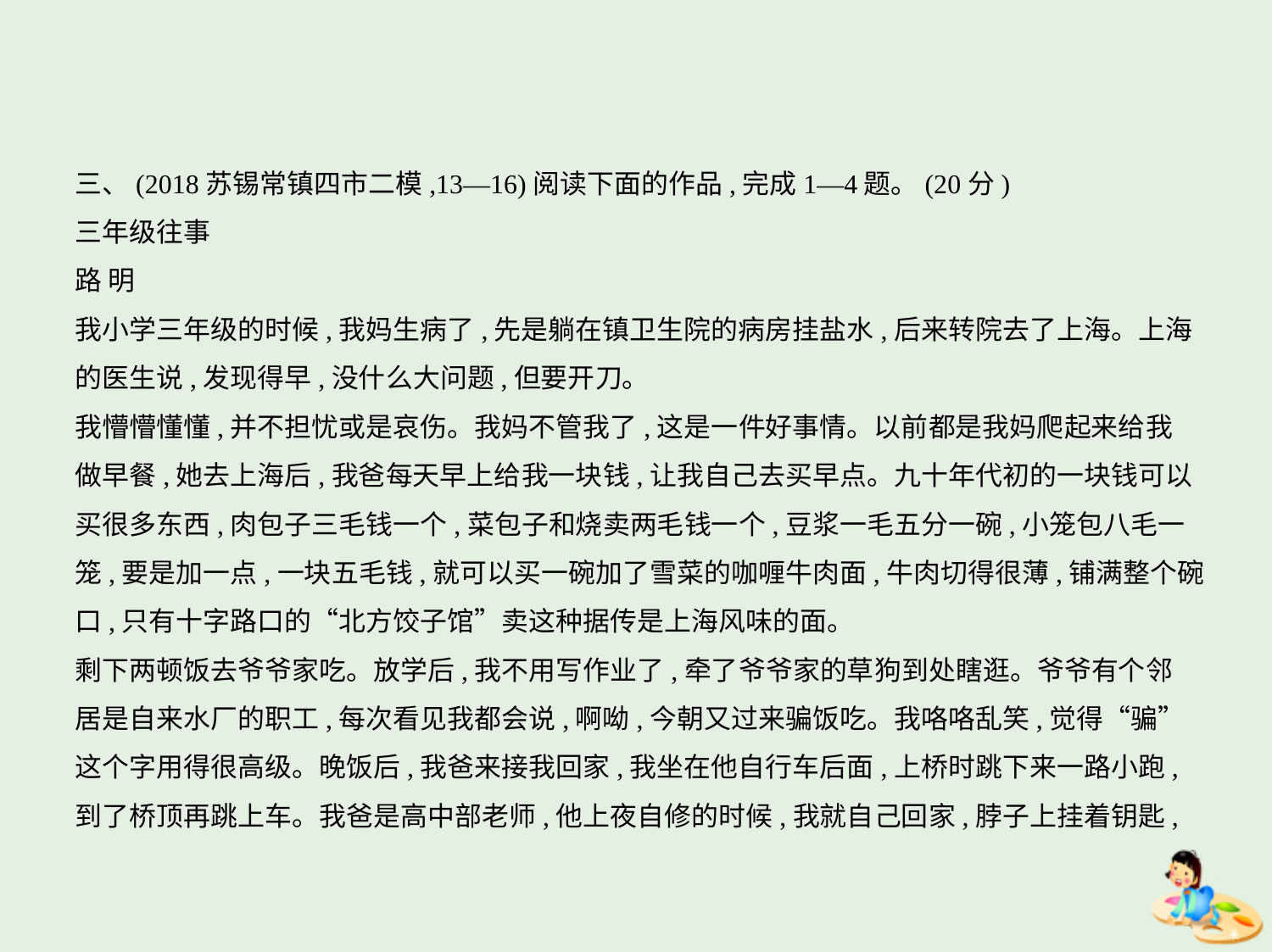

三、(2018苏锡常镇四市二模,13—16)阅读下面的作品,完成1—4题。(20分)
三年级往事
路 明
我小学三年级的时候,我妈生病了,先是躺在镇卫生院的病房挂盐水,后来转院去了上海。上海
的医生说,发现得早,没什么大问题,但要开刀。
我懵懵懂懂,并不担忧或是哀伤。我妈不管我了,这是一件好事情。以前都是我妈爬起来给我
做早餐,她去上海后,我爸每天早上给我一块钱,让我自己去买早点。九十年代初的一块钱可以
买很多东西,肉包子三毛钱一个,菜包子和烧卖两毛钱一个,豆浆一毛五分一碗,小笼包八毛一
笼,要是加一点,一块五毛钱,就可以买一碗加了雪菜的咖喱牛肉面,牛肉切得很薄,铺满整个碗
口,只有十字路口的“北方饺子馆”卖这种据传是上海风味的面。
剩下两顿饭去爷爷家吃。放学后,我不用写作业了,牵了爷爷家的草狗到处瞎逛。爷爷有个邻
居是自来水厂的职工,每次看见我都会说,啊呦,今朝又过来骗饭吃。我咯咯乱笑,觉得“骗”
这个字用得很高级。晚饭后,我爸来接我回家,我坐在他自行车后面,上桥时跳下来一路小跑,
到了桥顶再跳上车。我爸是高中部老师,他上夜自修的时候,我就自己回家,脖子上挂着钥匙,